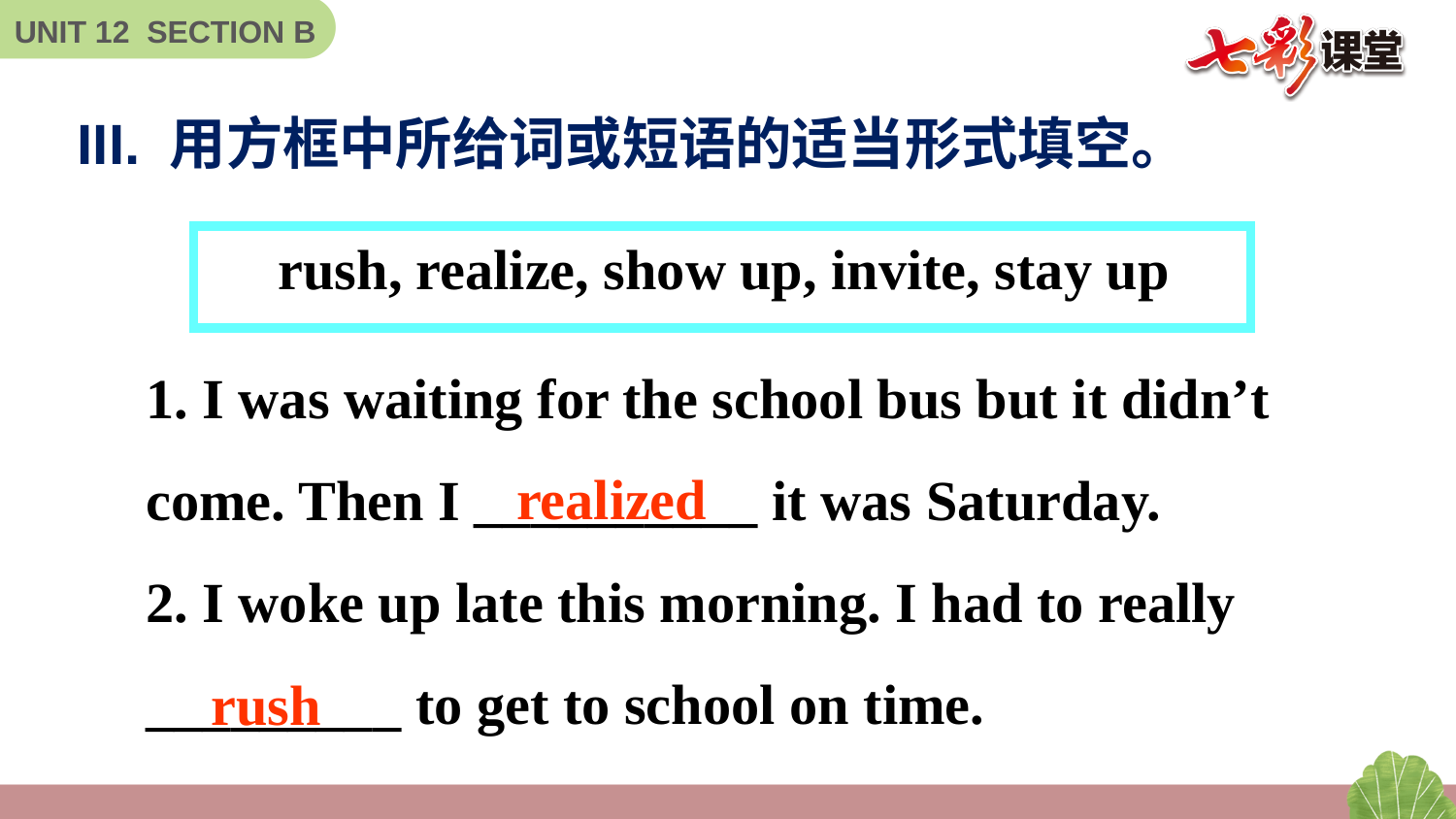

III. 用方框中所给词或短语的适当形式填空。
     rush, realize, show up, invite, stay up
1. I was waiting for the school bus but it didn’t come. Then I __________ it was Saturday.
2. I woke up late this morning. I had to really _________ to get to school on time.
realized
rush